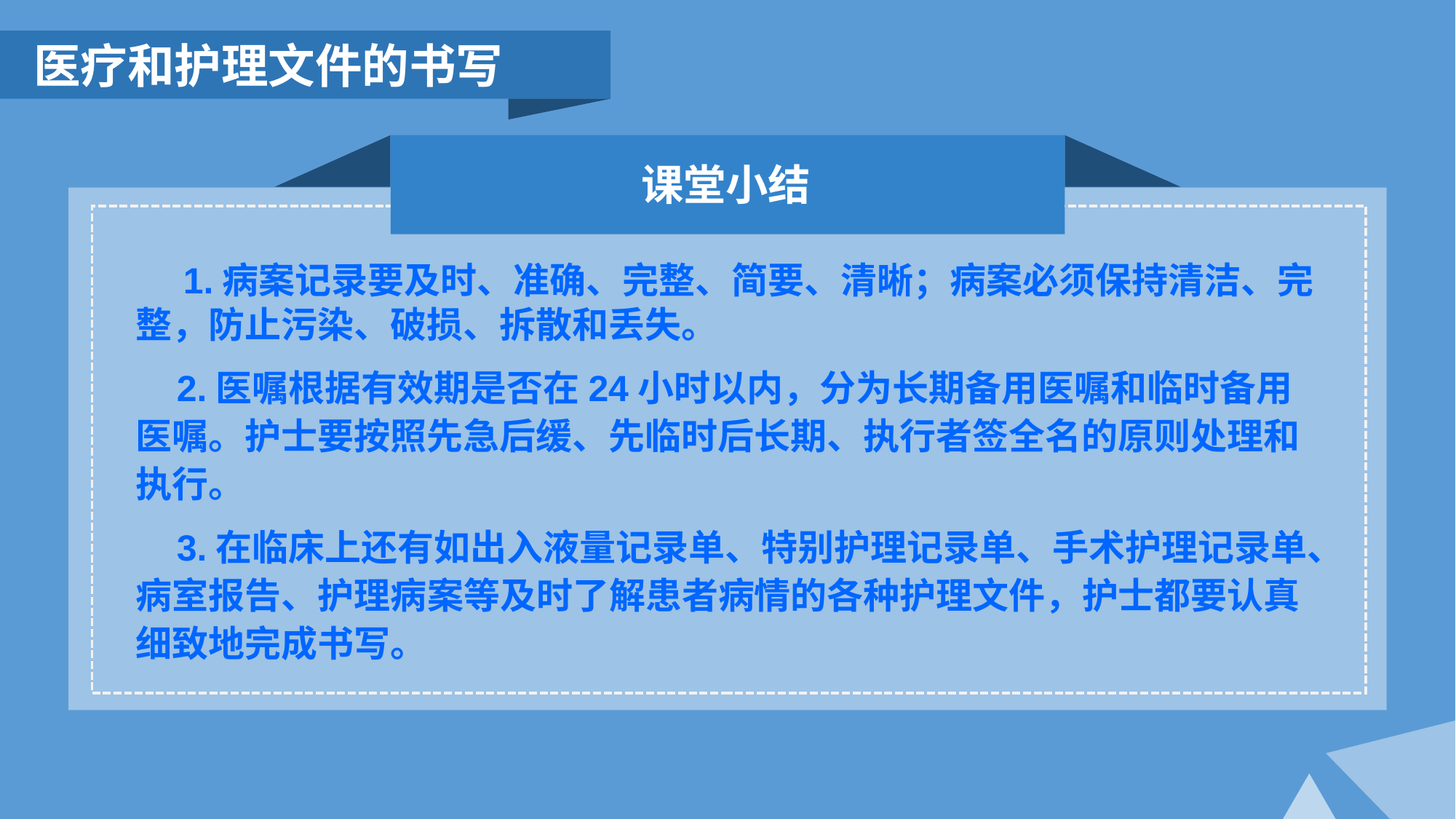

医疗和护理文件的书写

课堂小结

    1.病案记录要及时、准确、完整、简要、清晰；病案必须保持清洁、完整，防止污染、破损、拆散和丢失。
    2.医嘱根据有效期是否在24小时以内，分为长期备用医嘱和临时备用医嘱。护士要按照先急后缓、先临时后长期、执行者签全名的原则处理和执行。
    3.在临床上还有如出入液量记录单、特别护理记录单、手术护理记录单、病室报告、护理病案等及时了解患者病情的各种护理文件，护士都要认真细致地完成书写。